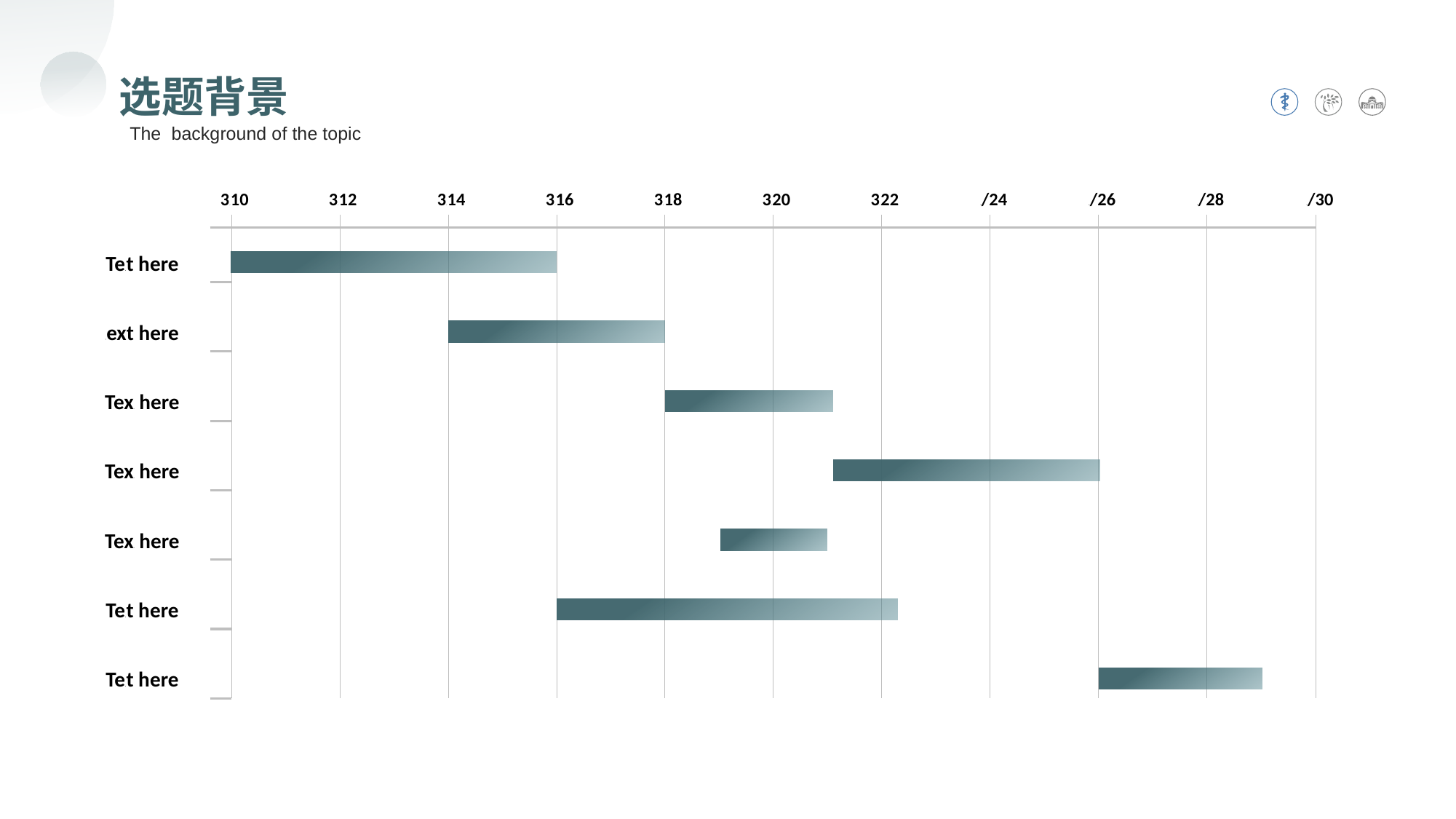

选题背景
The  background of the topic

3/ 10
3/ 12
3/ 14
3/ 16
3/ 18
3/ 20
3/ 22
3 /24
3 /26
3 /28
3 /30
Tex t here

T ext here

Text  here

Text  here

Text  here

Tex t here

Tex t here